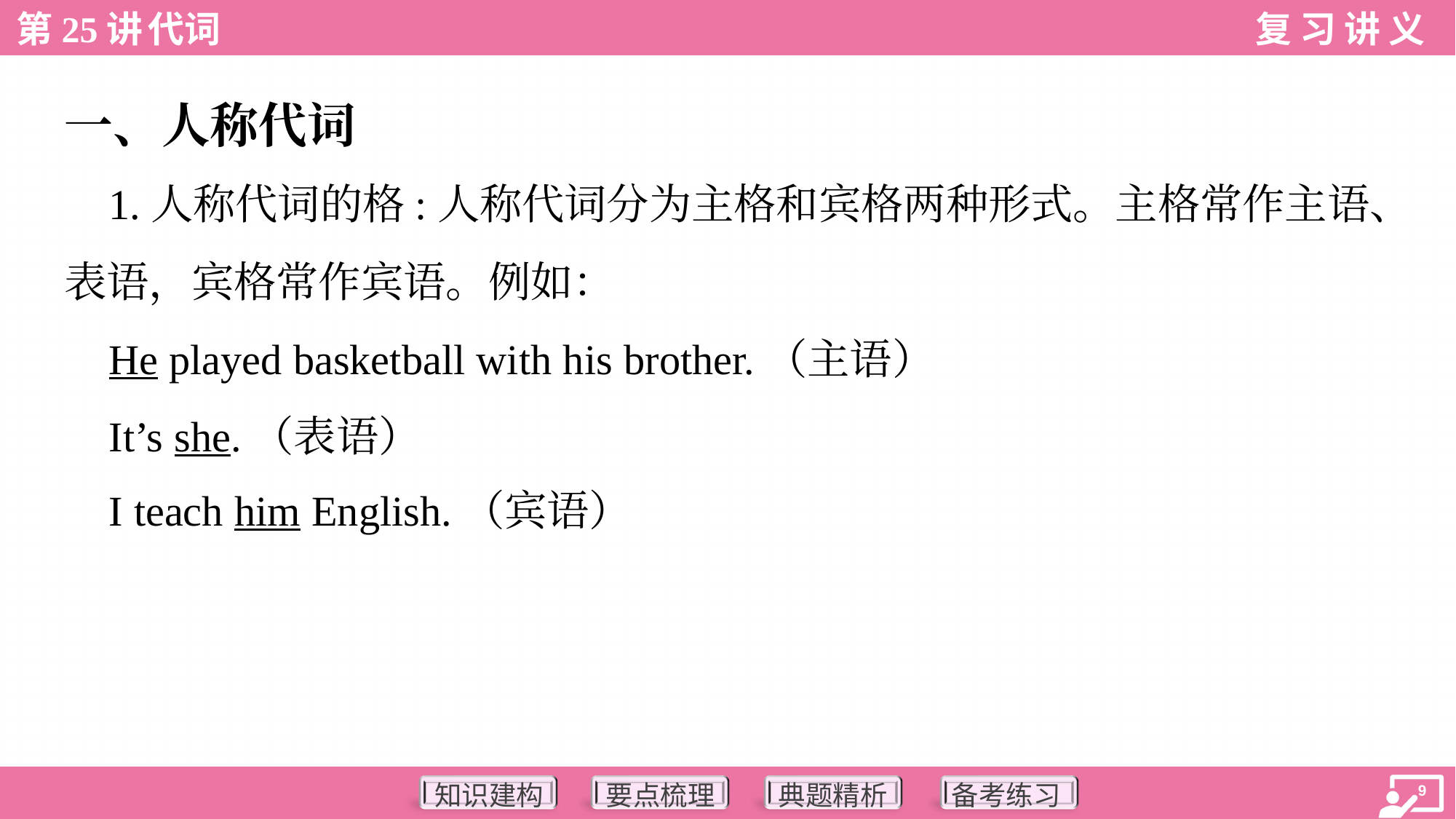

一、人称代词
    1.人称代词的格:人称代词分为主格和宾格两种形式。主格常作主语、
表语，宾格常作宾语。例如：
    He played basketball with his brother.（主语）
    It’s she.（表语）
    I teach him English.（宾语）